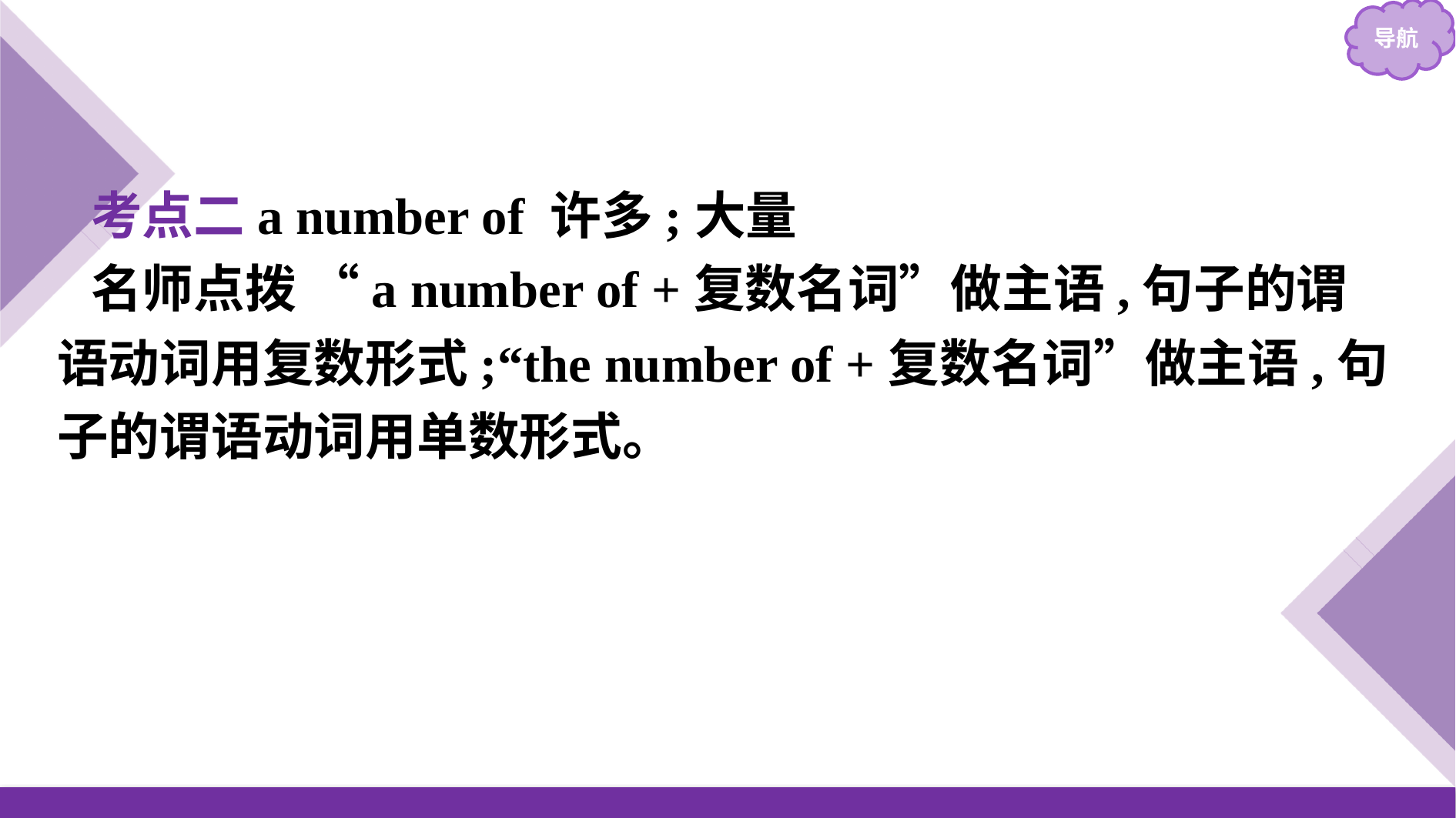

考点二a number of 许多;大量
名师点拨 “a number of +复数名词”做主语,句子的谓语动词用复数形式;“the number of +复数名词”做主语,句子的谓语动词用单数形式。